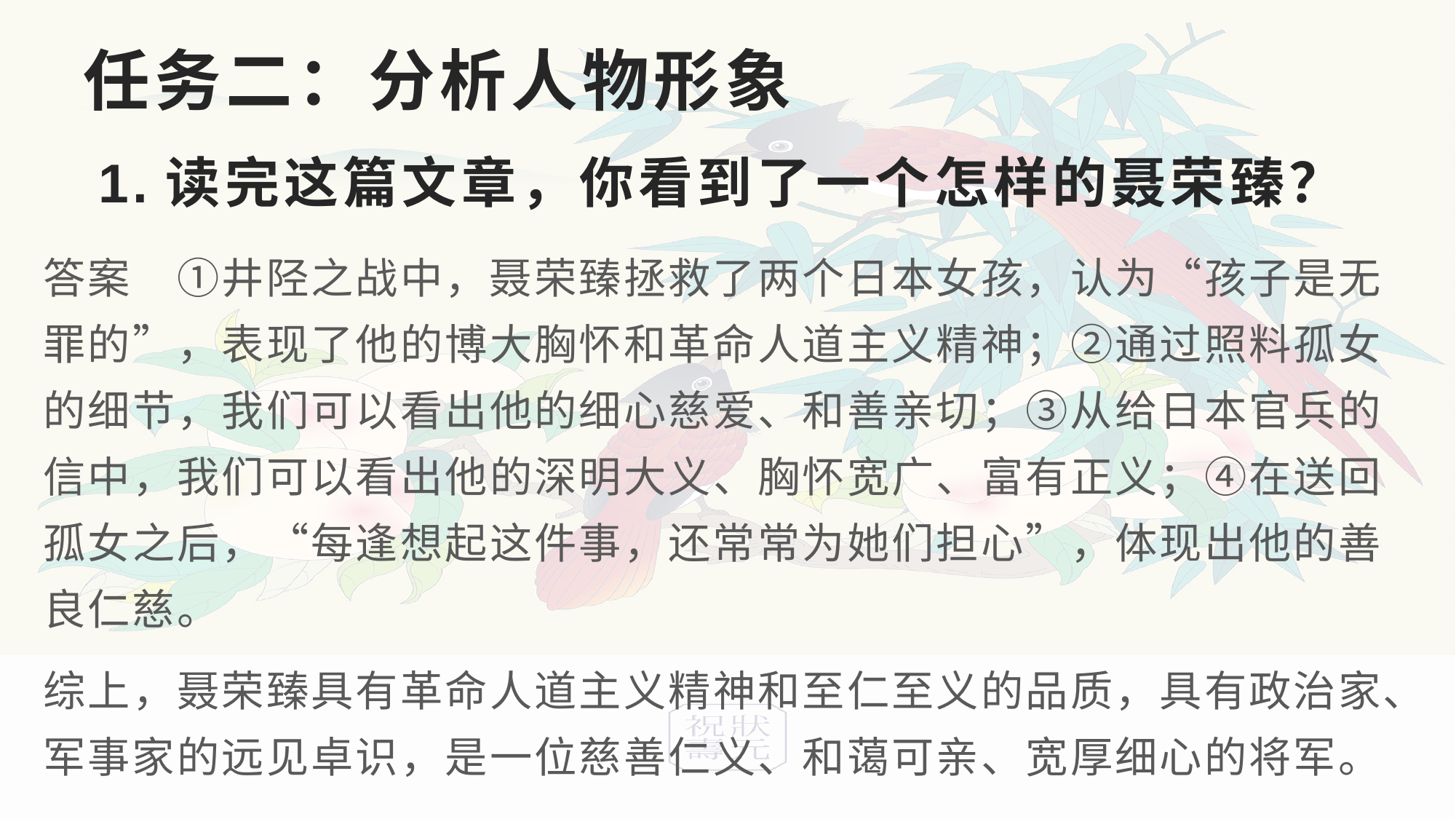

# 任务二：分析人物形象
1.读完这篇文章，你看到了一个怎样的聂荣臻？
答案　①井陉之战中，聂荣臻拯救了两个日本女孩，认为“孩子是无罪的”，表现了他的博大胸怀和革命人道主义精神；②通过照料孤女的细节，我们可以看出他的细心慈爱、和善亲切；③从给日本官兵的信中，我们可以看出他的深明大义、胸怀宽广、富有正义；④在送回孤女之后，“每逢想起这件事，还常常为她们担心”，体现出他的善良仁慈。
综上，聂荣臻具有革命人道主义精神和至仁至义的品质，具有政治家、军事家的远见卓识，是一位慈善仁义、和蔼可亲、宽厚细心的将军。